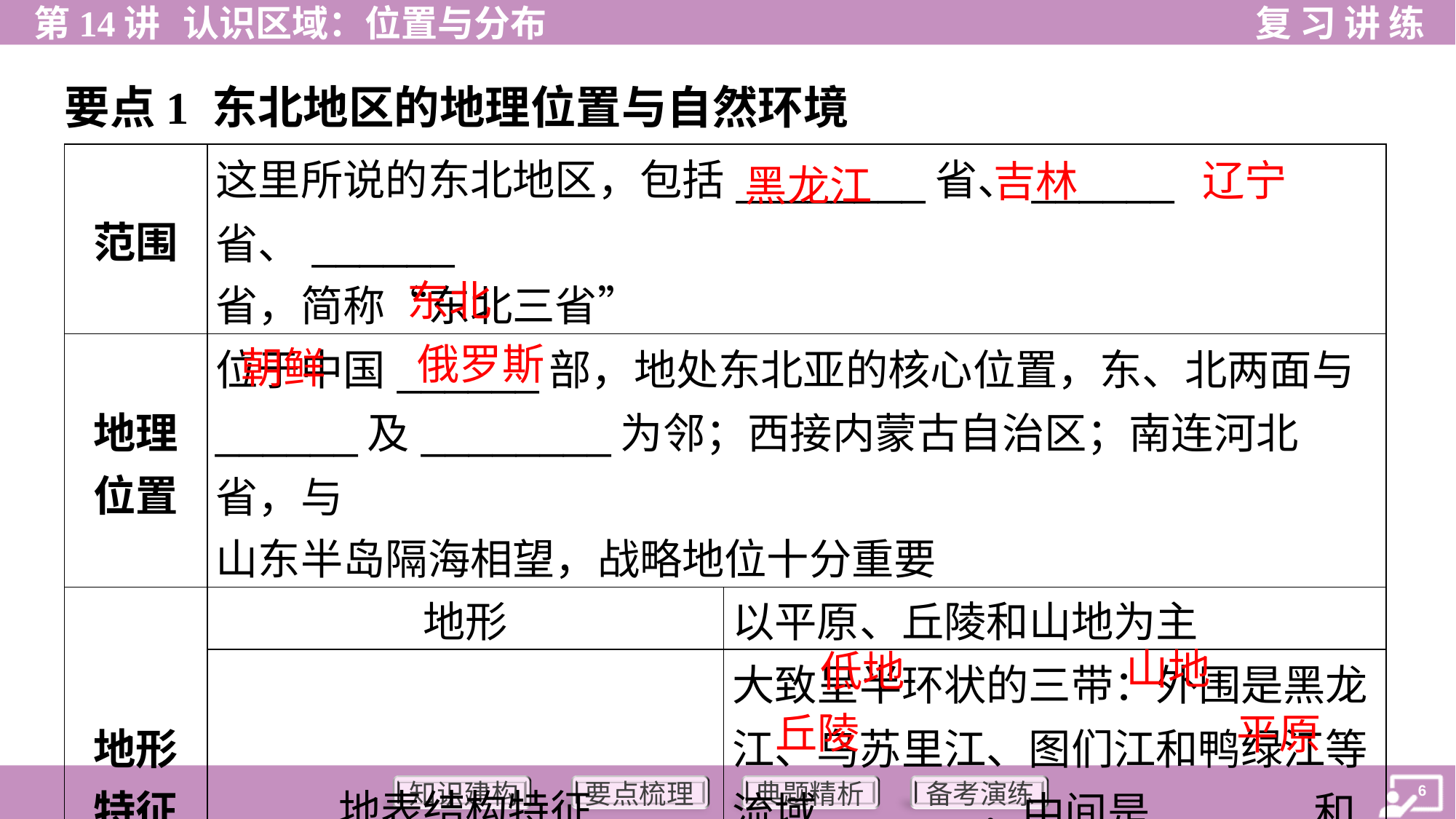

要点1 东北地区的地理位置与自然环境
辽宁
吉林
黑龙江
| 范围 | 这里所说的东北地区，包括\_\_\_\_\_\_\_\_省、\_\_\_\_\_\_省、\_\_\_\_\_\_ 省，简称“东北三省” |  |
| --- | --- | --- |
| 地理 位置 | 位于中国\_\_\_\_\_\_部，地处东北亚的核心位置，东、北两面与 \_\_\_\_\_\_及\_\_\_\_\_\_\_\_为邻；西接内蒙古自治区；南连河北省，与 山东半岛隔海相望，战略地位十分重要 |  |
| 地形 特征 | 地形 | 以平原、丘陵和山地为主 |
|  | 地表结构特征 | 大致呈半环状的三带：外围是黑龙 江、乌苏里江、图们江和鸭绿江等 流域\_\_\_\_\_\_，中间是\_\_\_\_\_\_和 \_\_\_\_\_\_\_，内部则是广阔的\_\_\_\_\_\_ |
东北
俄罗斯
朝鲜
山地
低地
丘陵
平原